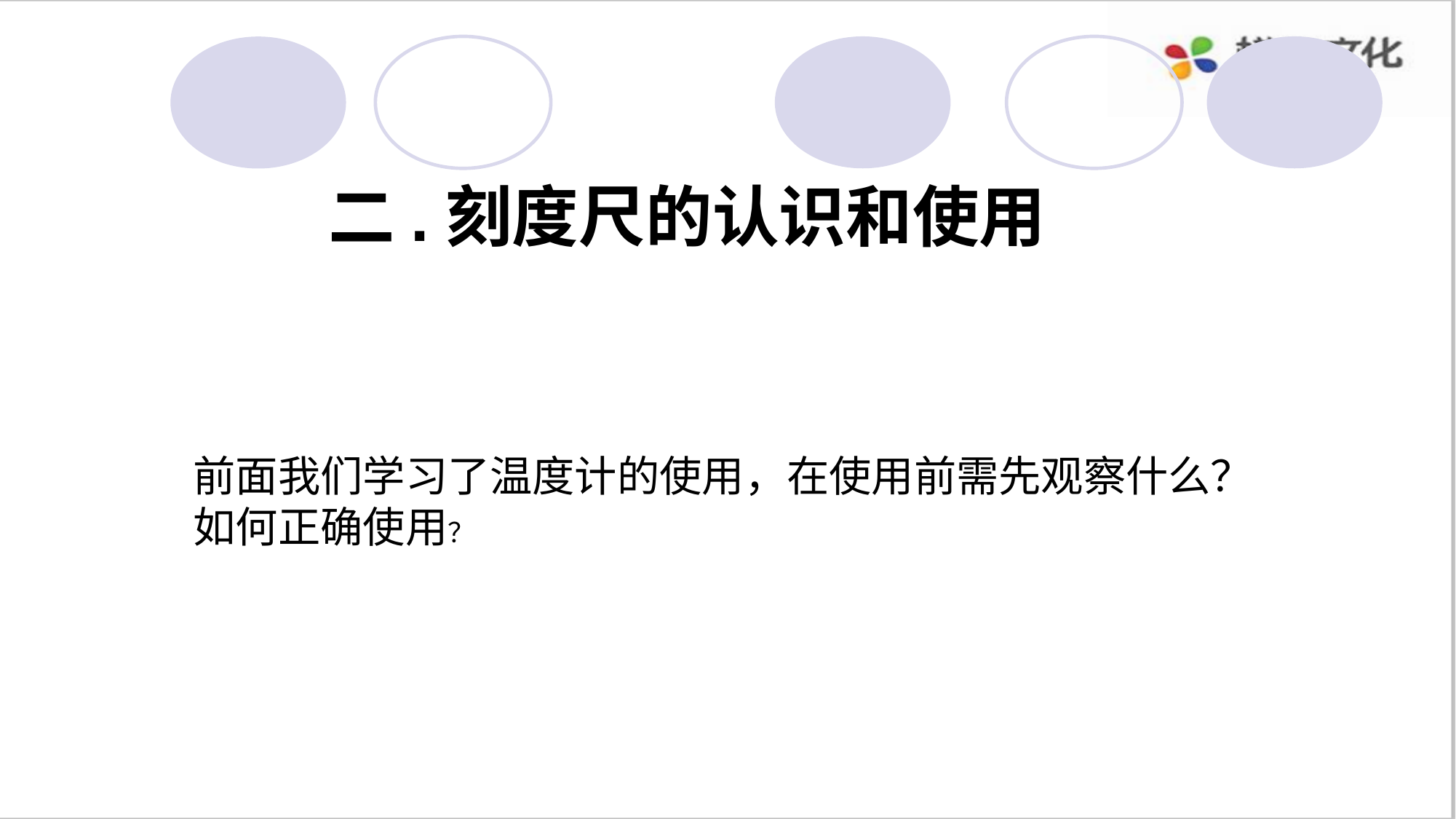

二.刻度尺的认识和使用
前面我们学习了温度计的使用，在使用前需先观察什么？
如何正确使用？